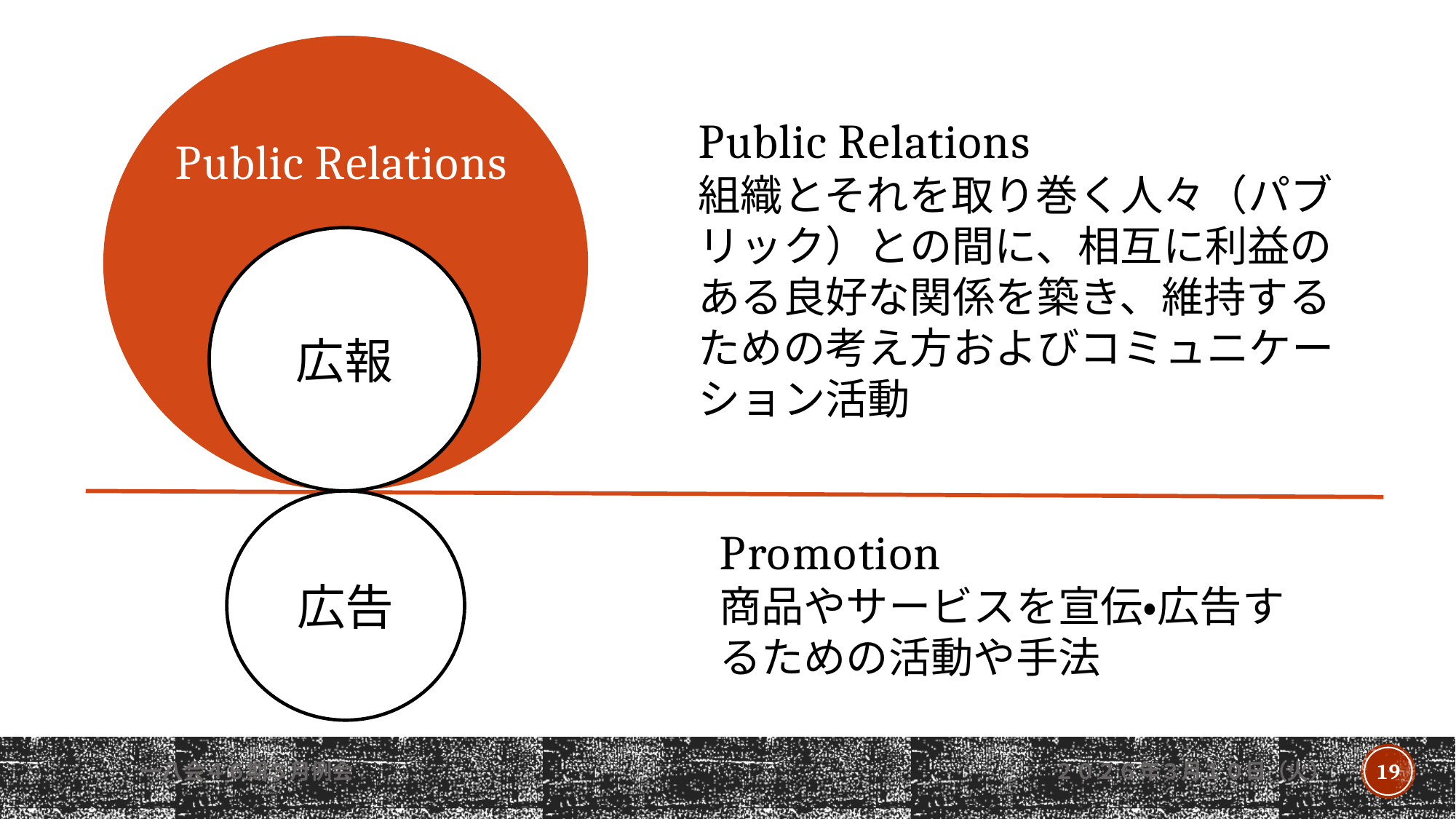

Public Relations
組織とそれを取り巻く人々（パブリック）との間に、相互に利益のある良好な関係を築き、維持するための考え方およびコミュニケーション活動
Public Relations
広報
広告
Promotion
商品やサービスを宣伝・広告するための活動や手法
一八会４６期３月例会
２０２６年３月１０日（火）
19